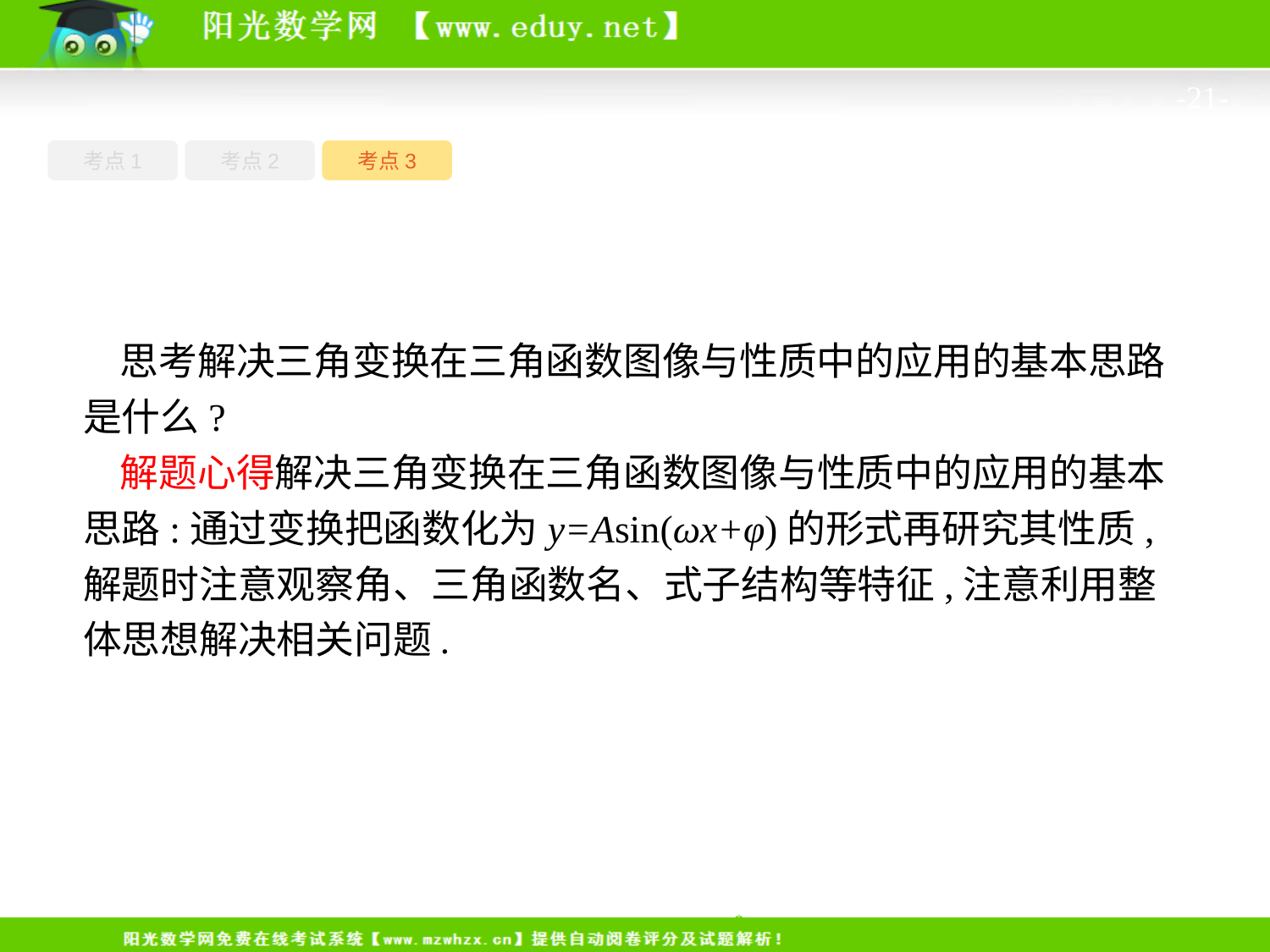

-21-
考点1
考点3
考点2
思考解决三角变换在三角函数图像与性质中的应用的基本思路是什么?
解题心得解决三角变换在三角函数图像与性质中的应用的基本思路:通过变换把函数化为y=Asin(ωx+φ)的形式再研究其性质,解题时注意观察角、三角函数名、式子结构等特征,注意利用整体思想解决相关问题.